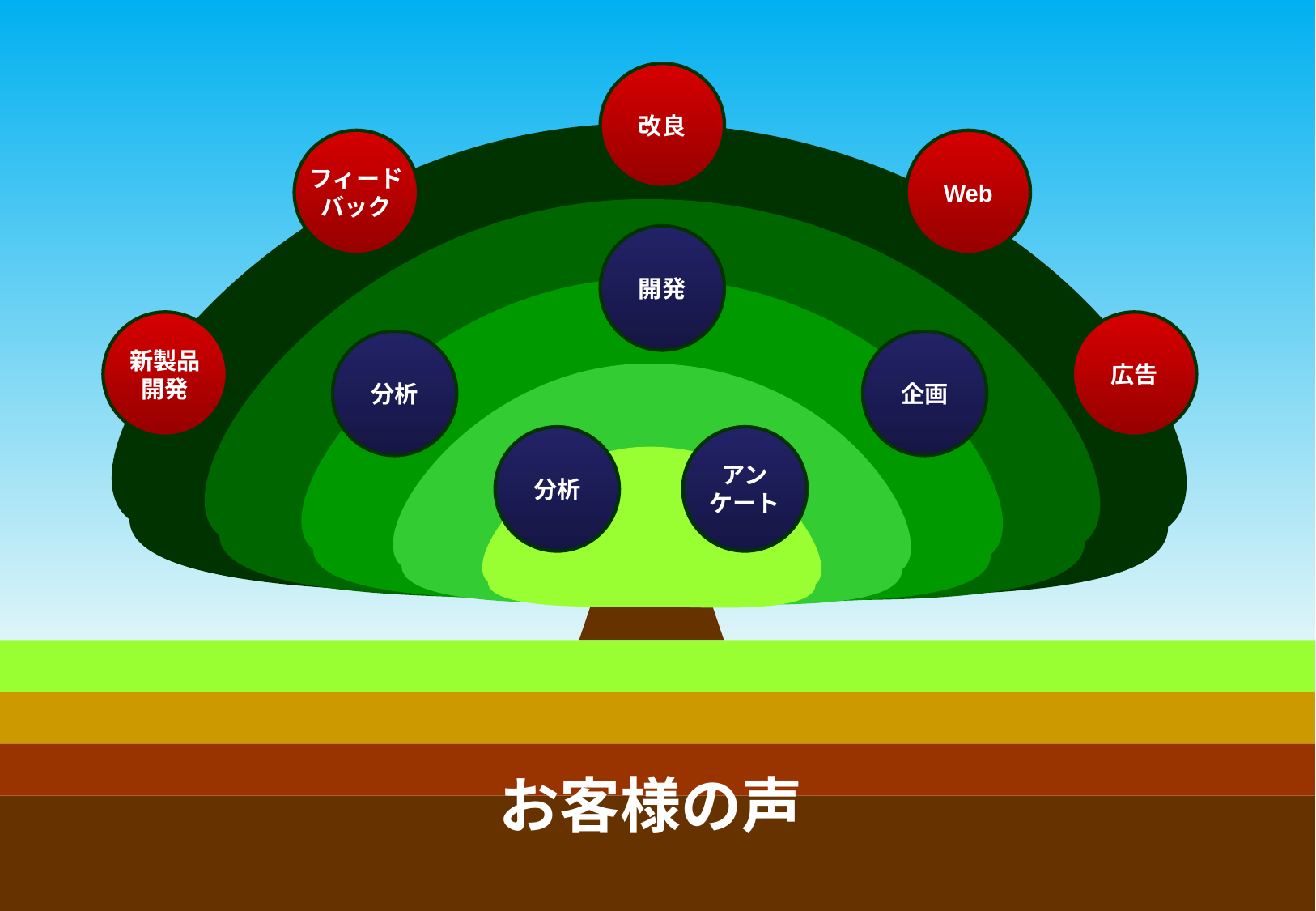

改良

フィード
バック
Web

開発

新製品
開発
広告
分析
企画

分析
アン
ケート

お客様の声